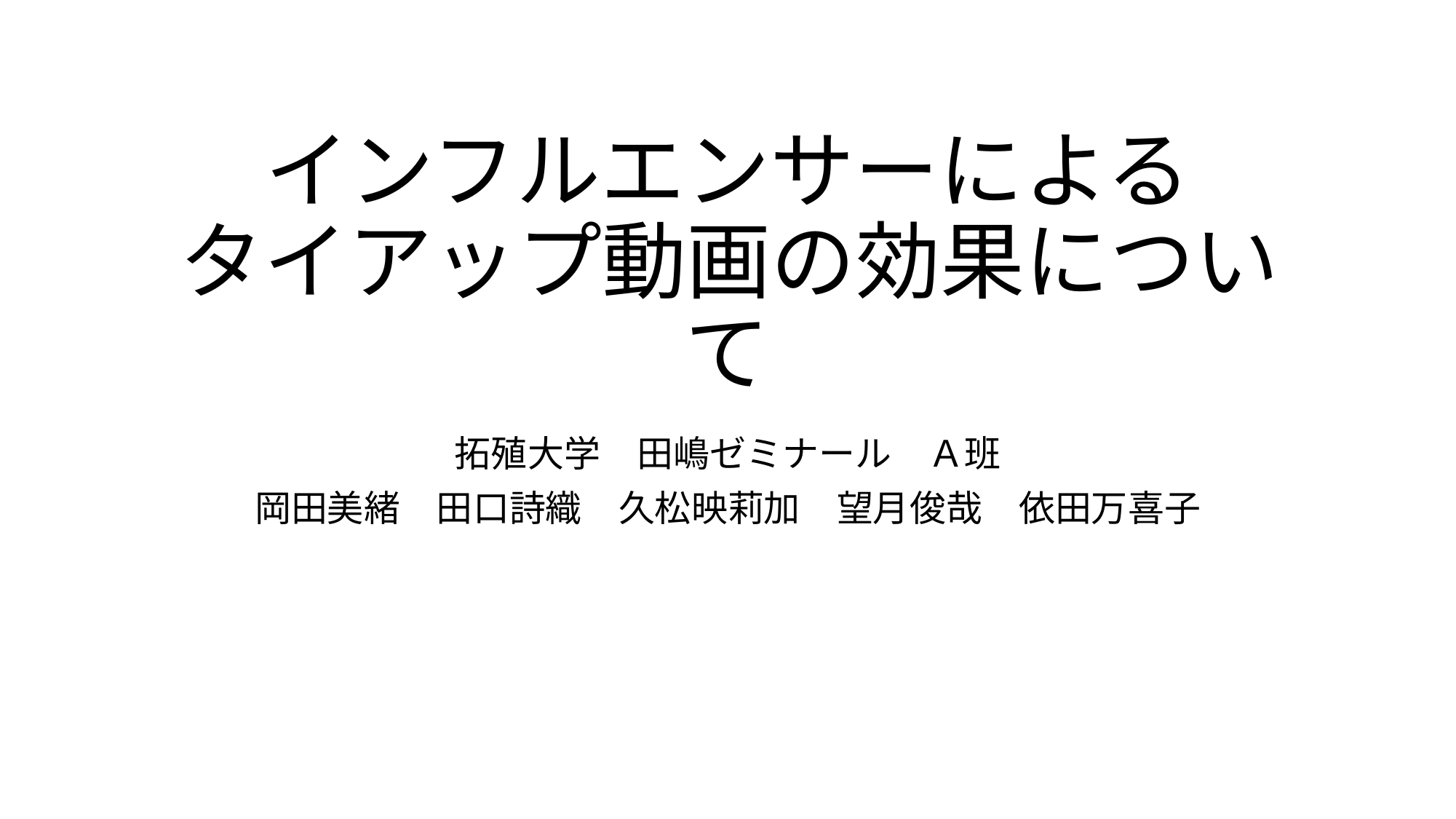

# インフルエンサーによる タイアップ動画の効果について
拓殖大学　田嶋ゼミナール　Ａ班
岡田美緒　田口詩織　久松映莉加　望月俊哉　依田万喜子